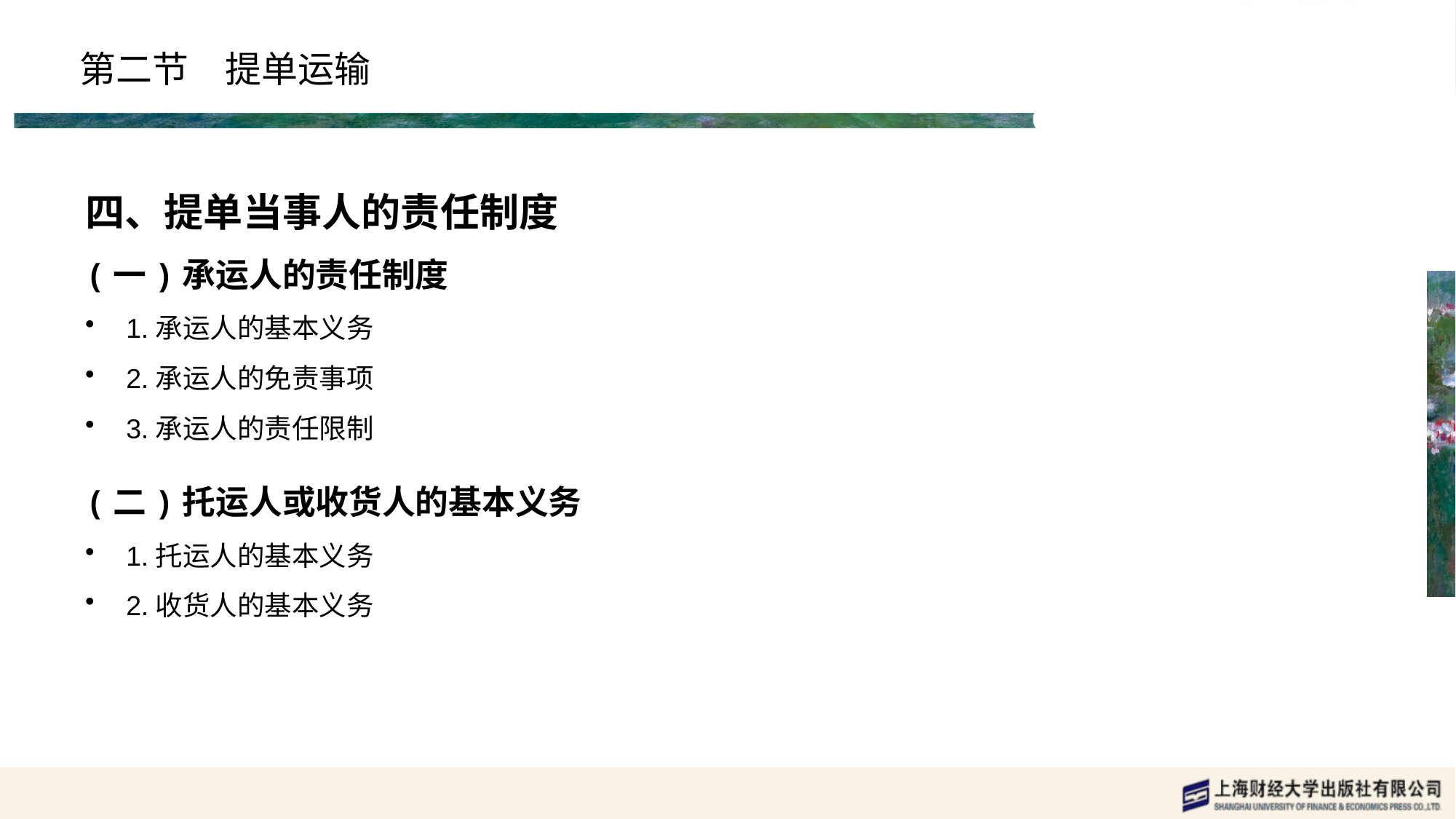

# 第二节　提单运输
四、提单当事人的责任制度
(一)承运人的责任制度
1.承运人的基本义务
2.承运人的免责事项
3.承运人的责任限制
(二)托运人或收货人的基本义务
1.托运人的基本义务
2.收货人的基本义务